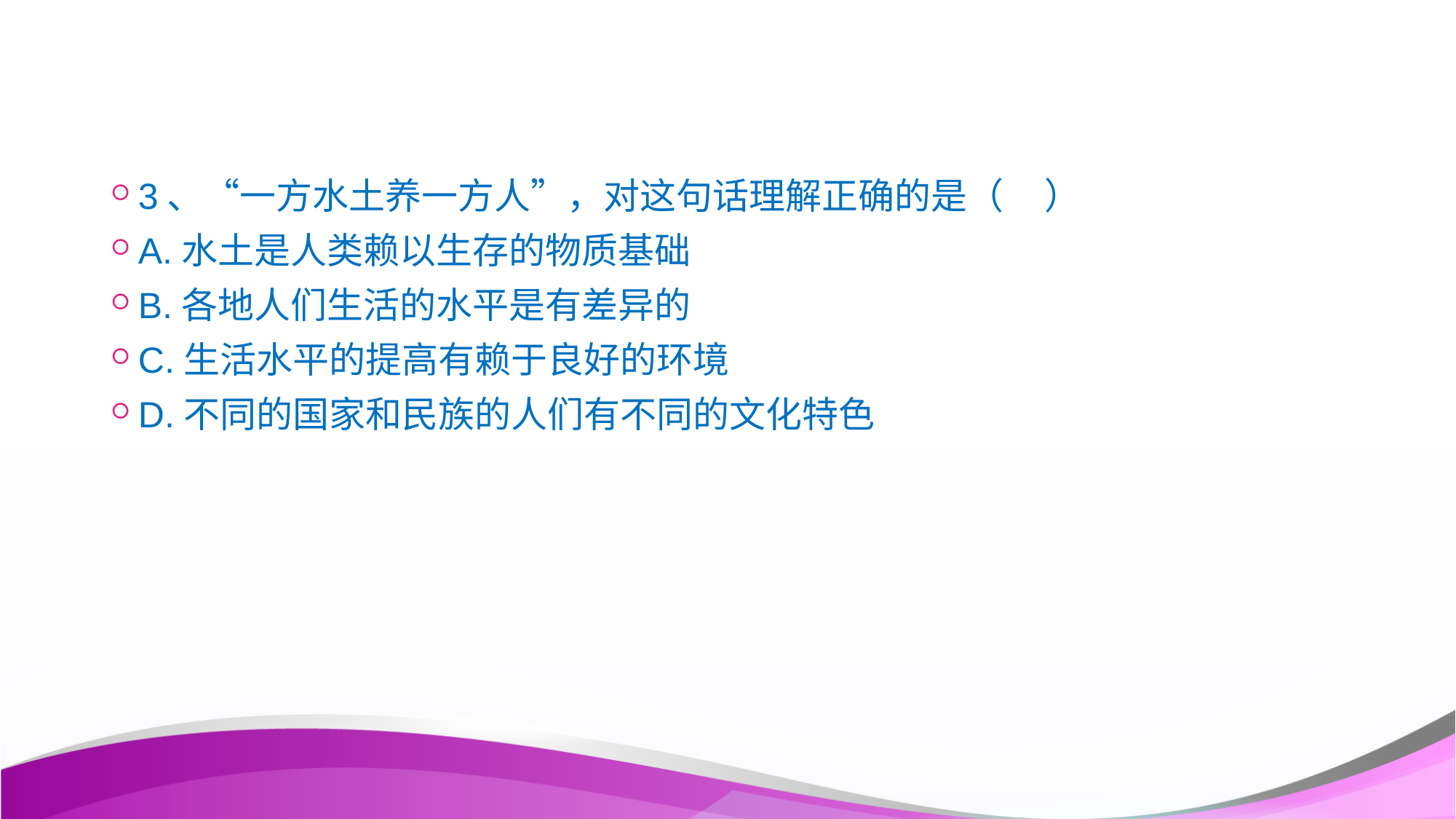

3、“一方水土养一方人”，对这句话理解正确的是（     ）
A.水土是人类赖以生存的物质基础
B.各地人们生活的水平是有差异的
C.生活水平的提高有赖于良好的环境
D.不同的国家和民族的人们有不同的文化特色